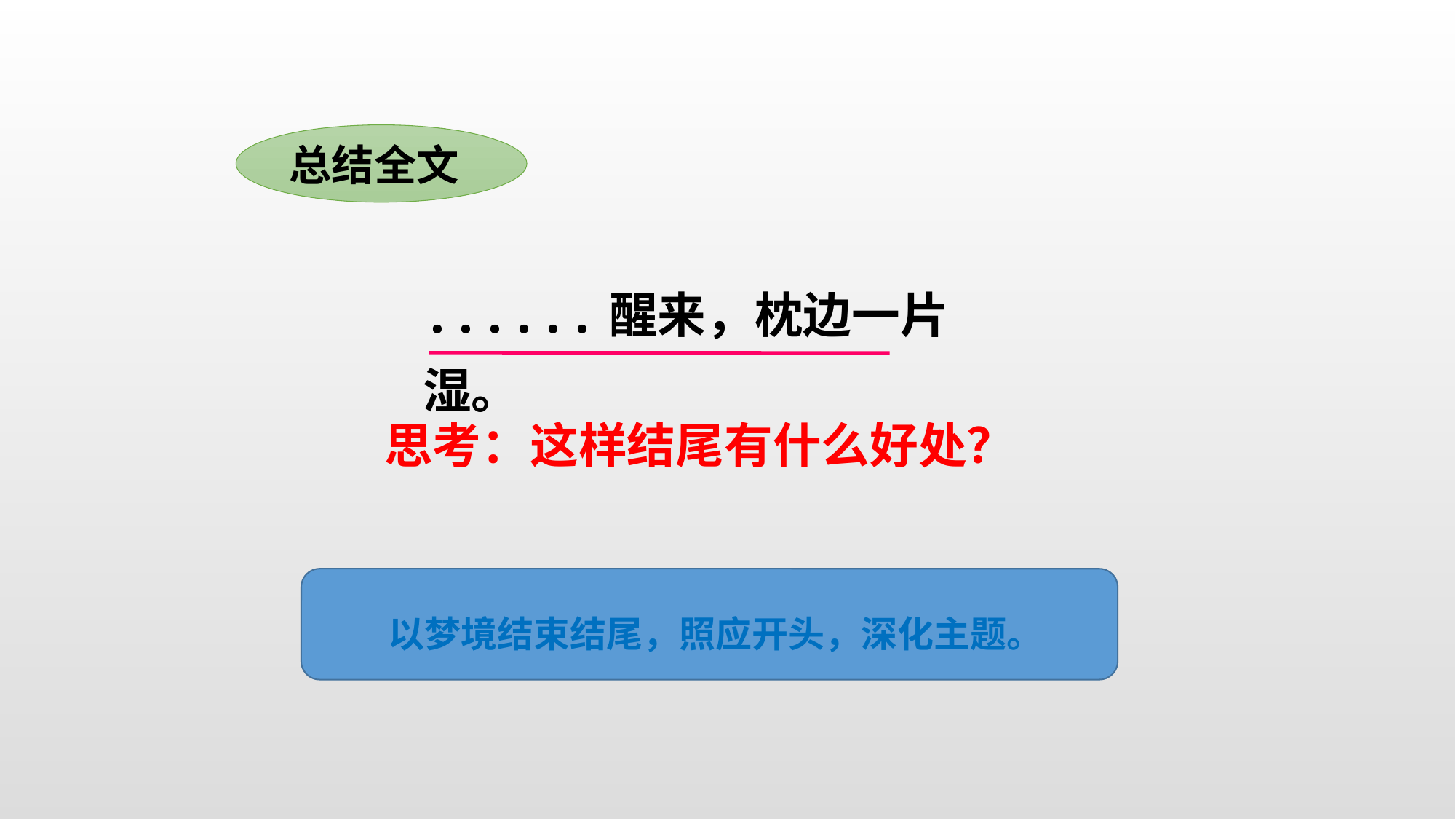

总结全文
......醒来，枕边一片湿。
思考：这样结尾有什么好处？

 以梦境结束结尾，照应开头，深化主题。